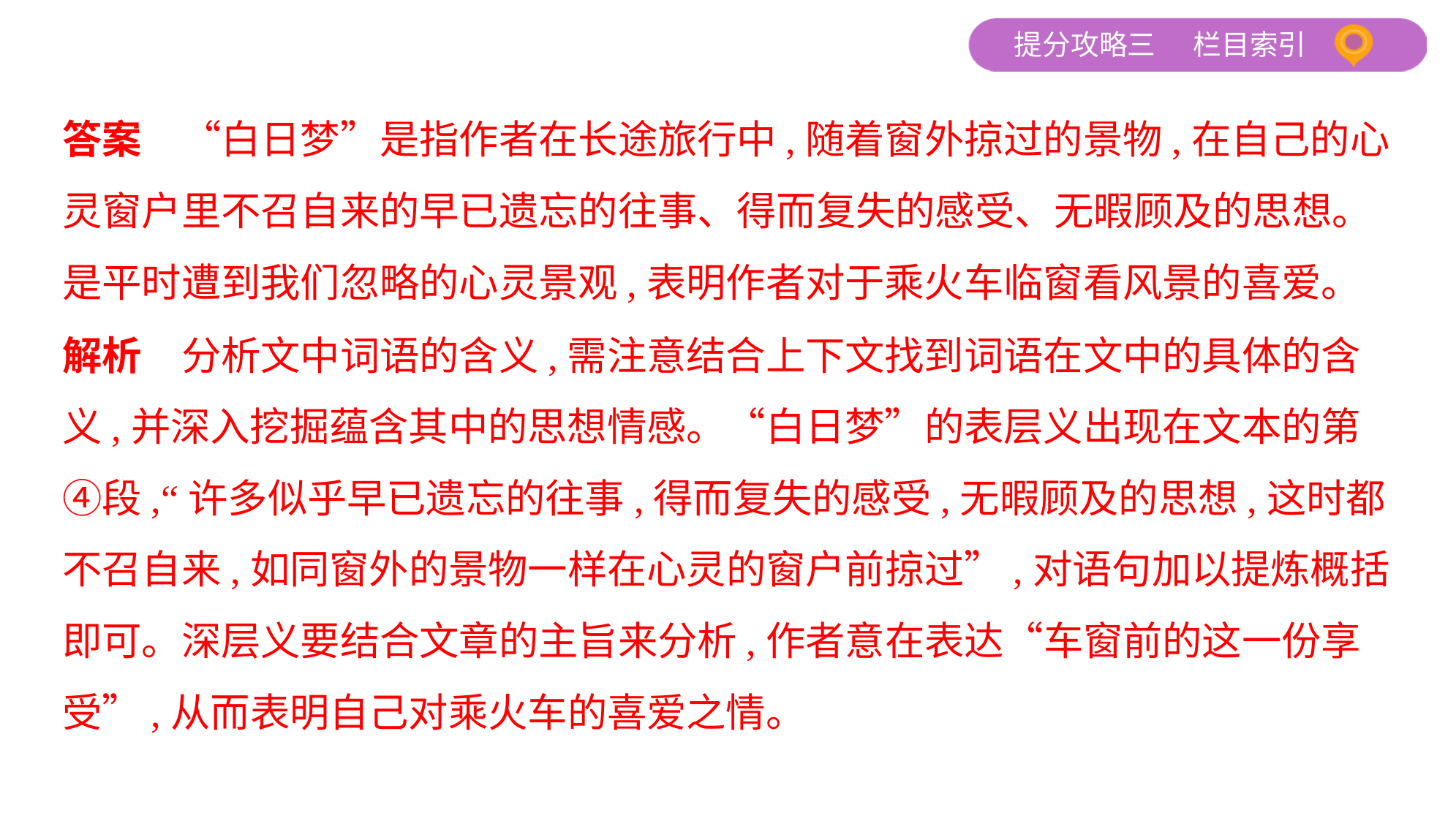

答案　“白日梦”是指作者在长途旅行中,随着窗外掠过的景物,在自己的心
灵窗户里不召自来的早已遗忘的往事、得而复失的感受、无暇顾及的思想。
是平时遭到我们忽略的心灵景观,表明作者对于乘火车临窗看风景的喜爱。
解析　分析文中词语的含义,需注意结合上下文找到词语在文中的具体的含
义,并深入挖掘蕴含其中的思想情感。“白日梦”的表层义出现在文本的第
④段,“许多似乎早已遗忘的往事,得而复失的感受,无暇顾及的思想,这时都
不召自来,如同窗外的景物一样在心灵的窗户前掠过”,对语句加以提炼概括
即可。深层义要结合文章的主旨来分析,作者意在表达“车窗前的这一份享
受”,从而表明自己对乘火车的喜爱之情。